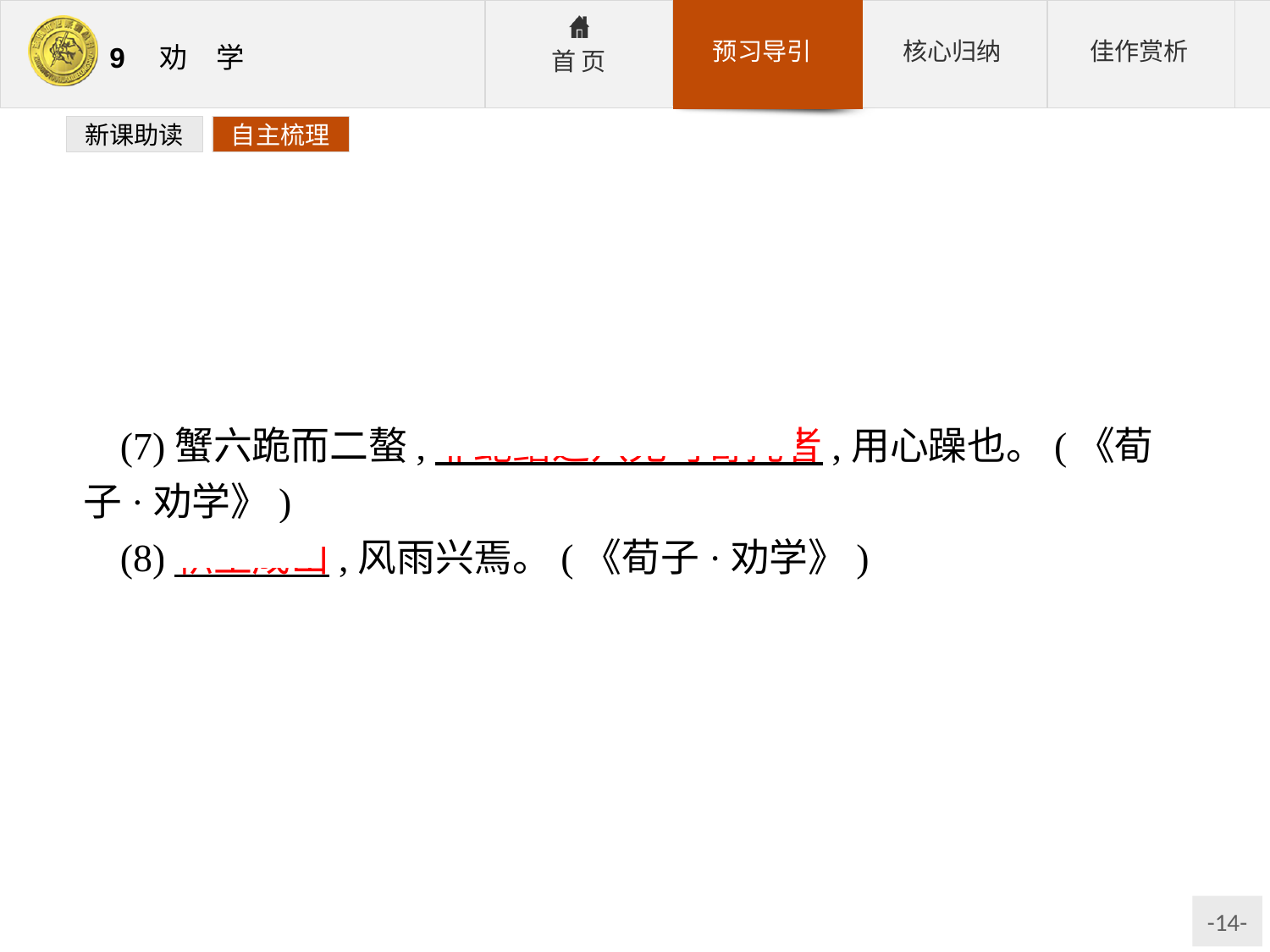

新课助读
自主梳理
(7)蟹六跪而二螯,非蛇鳝之穴无可寄托者,用心躁也。(《荀子·劝学》)
(8)积土成山,风雨兴焉。(《荀子·劝学》)